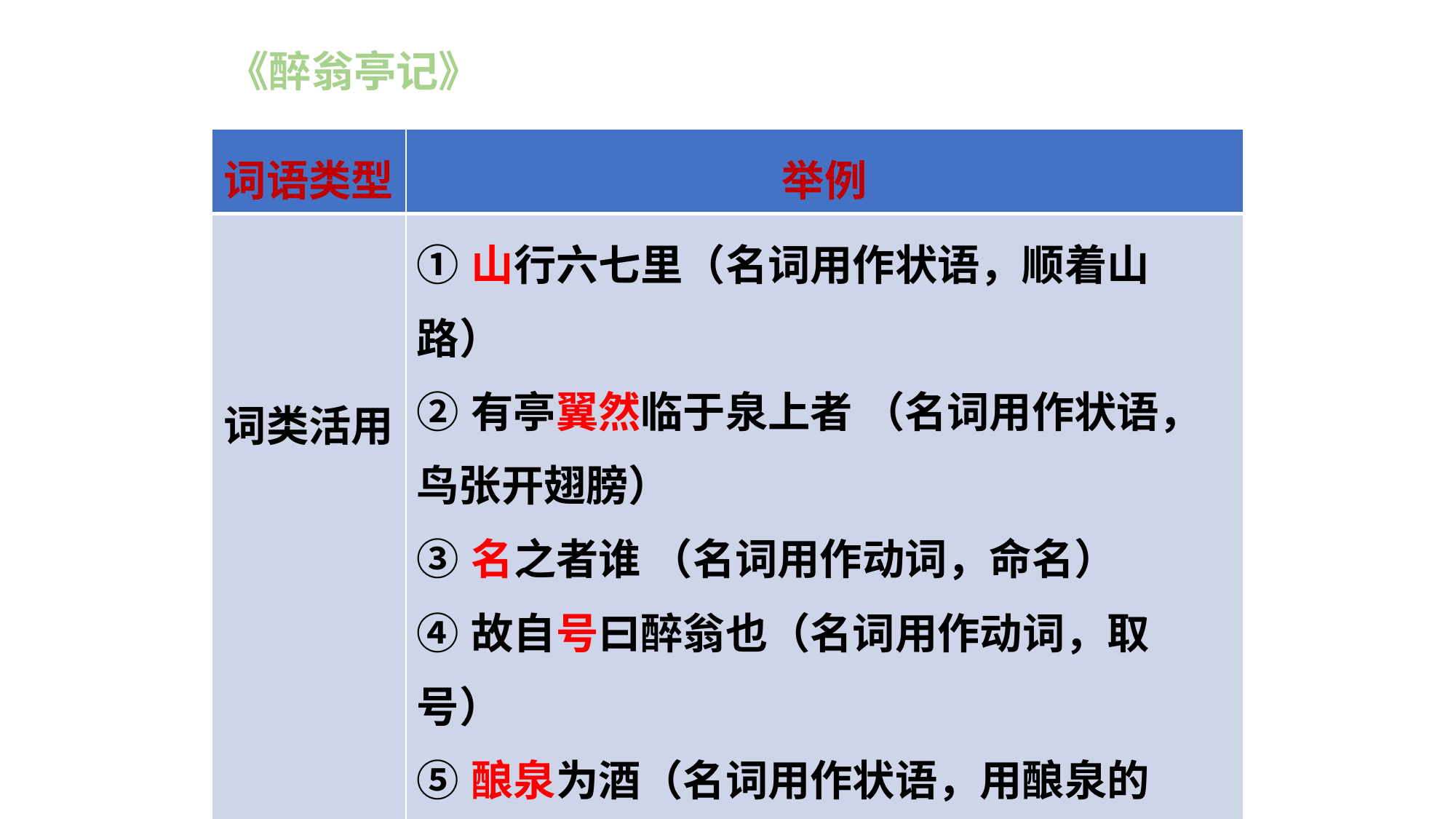

《醉翁亭记》
| 词语类型 | 举例 |
| --- | --- |
| 词类活用 | ①山行六七里（名词用作状语，顺着山路） ②有亭翼然临于泉上者 （名词用作状语，鸟张开翅膀） ③名之者谁 （名词用作动词，命名） ④故自号曰醉翁也（名词用作动词，取号） ⑤酿泉为酒（名词用作状语，用酿泉的水） ⑥而不知太守之乐其乐也（意动用法，以……为快乐） ⑦伛偻提携（动词用作名词，指老人、小孩） |